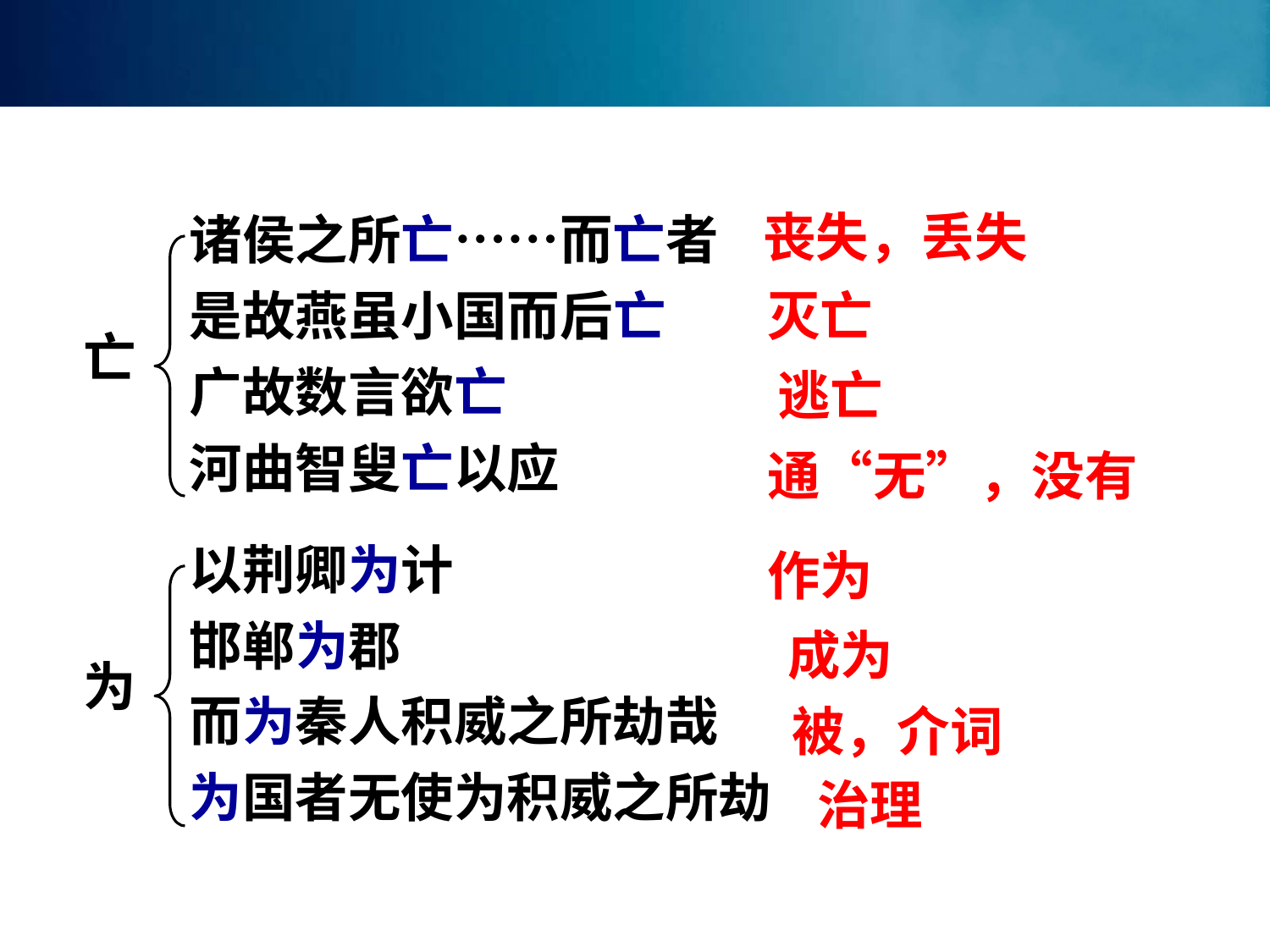

诸侯之所亡……而亡者
是故燕虽小国而后亡
广故数言欲亡
河曲智叟亡以应
以荆卿为计
邯郸为郡
而为秦人积威之所劫哉
为国者无使为积威之所劫
丧失，丢失

灭亡
亡
逃亡
通“无”，没有
作为

成为
为
被，介词
治理